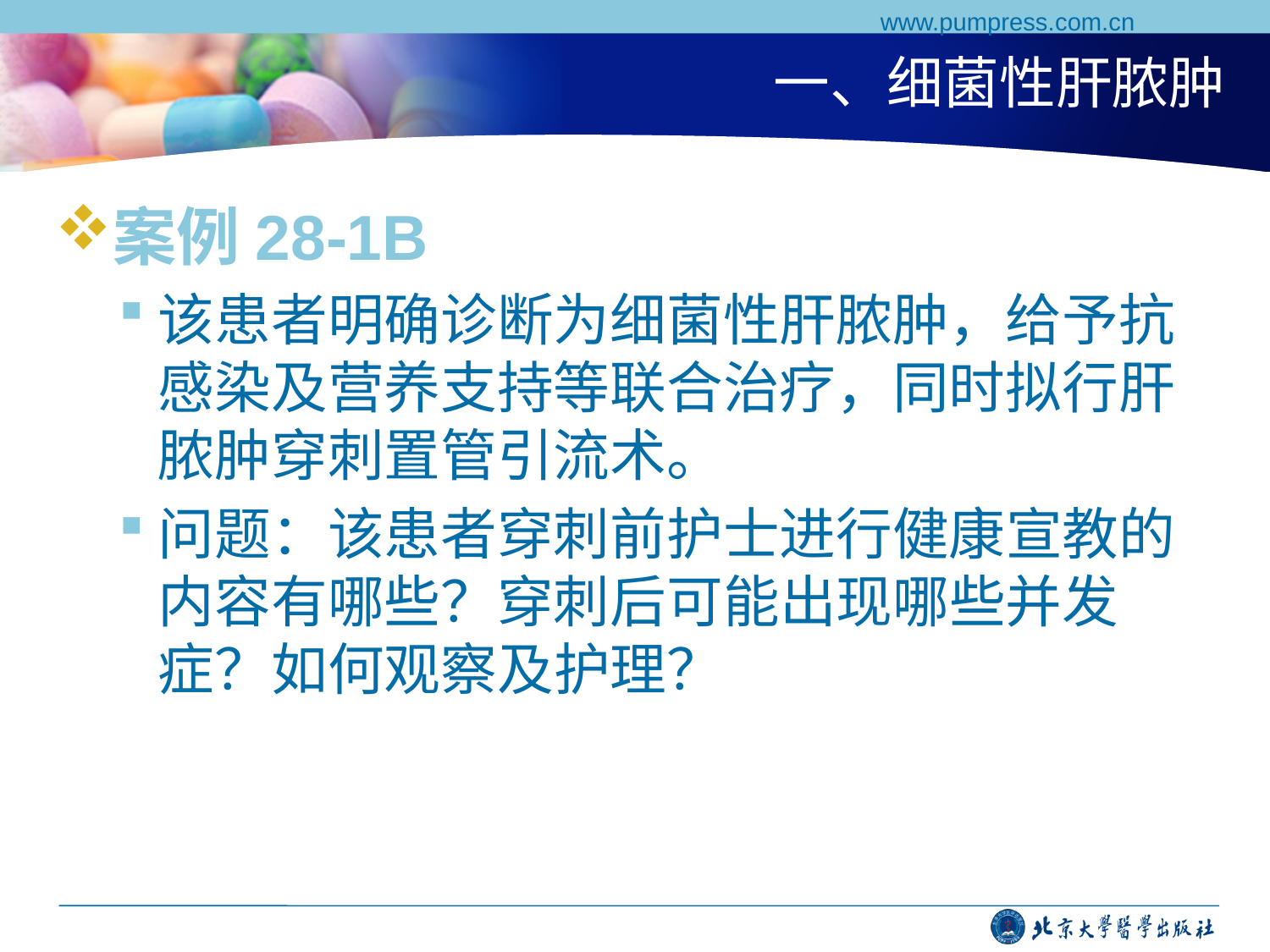

www.pumpress.com.cn
# 一、细菌性肝脓肿
案例28-1B
该患者明确诊断为细菌性肝脓肿，给予抗感染及营养支持等联合治疗，同时拟行肝脓肿穿刺置管引流术。
问题：该患者穿刺前护士进行健康宣教的内容有哪些？穿刺后可能出现哪些并发症？如何观察及护理？